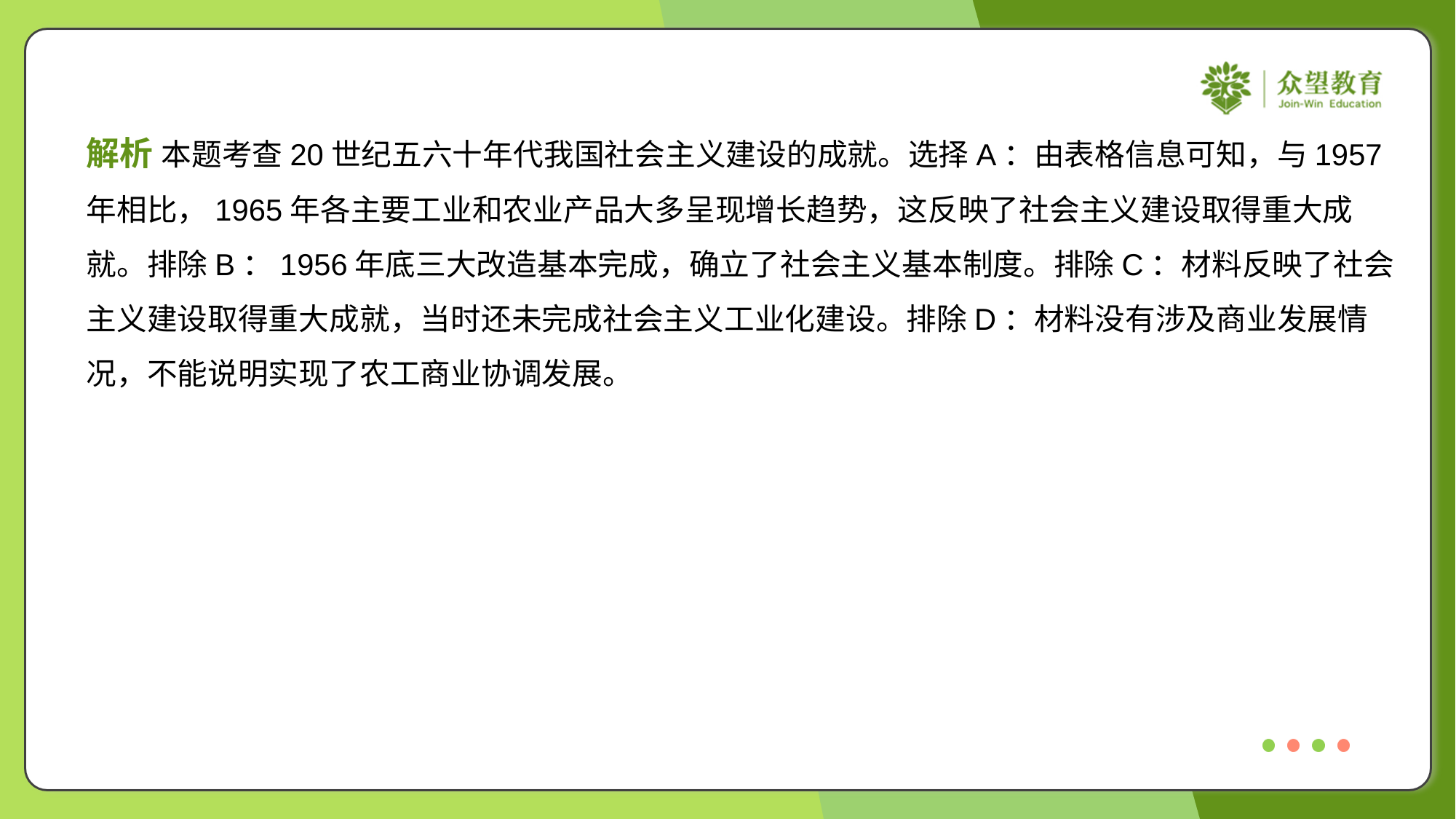

解析 本题考查20世纪五六十年代我国社会主义建设的成就。选择A：由表格信息可知，与1957
年相比，1965年各主要工业和农业产品大多呈现增长趋势，这反映了社会主义建设取得重大成
就。排除B：1956年底三大改造基本完成，确立了社会主义基本制度。排除C：材料反映了社会
主义建设取得重大成就，当时还未完成社会主义工业化建设。排除D：材料没有涉及商业发展情
况，不能说明实现了农工商业协调发展。